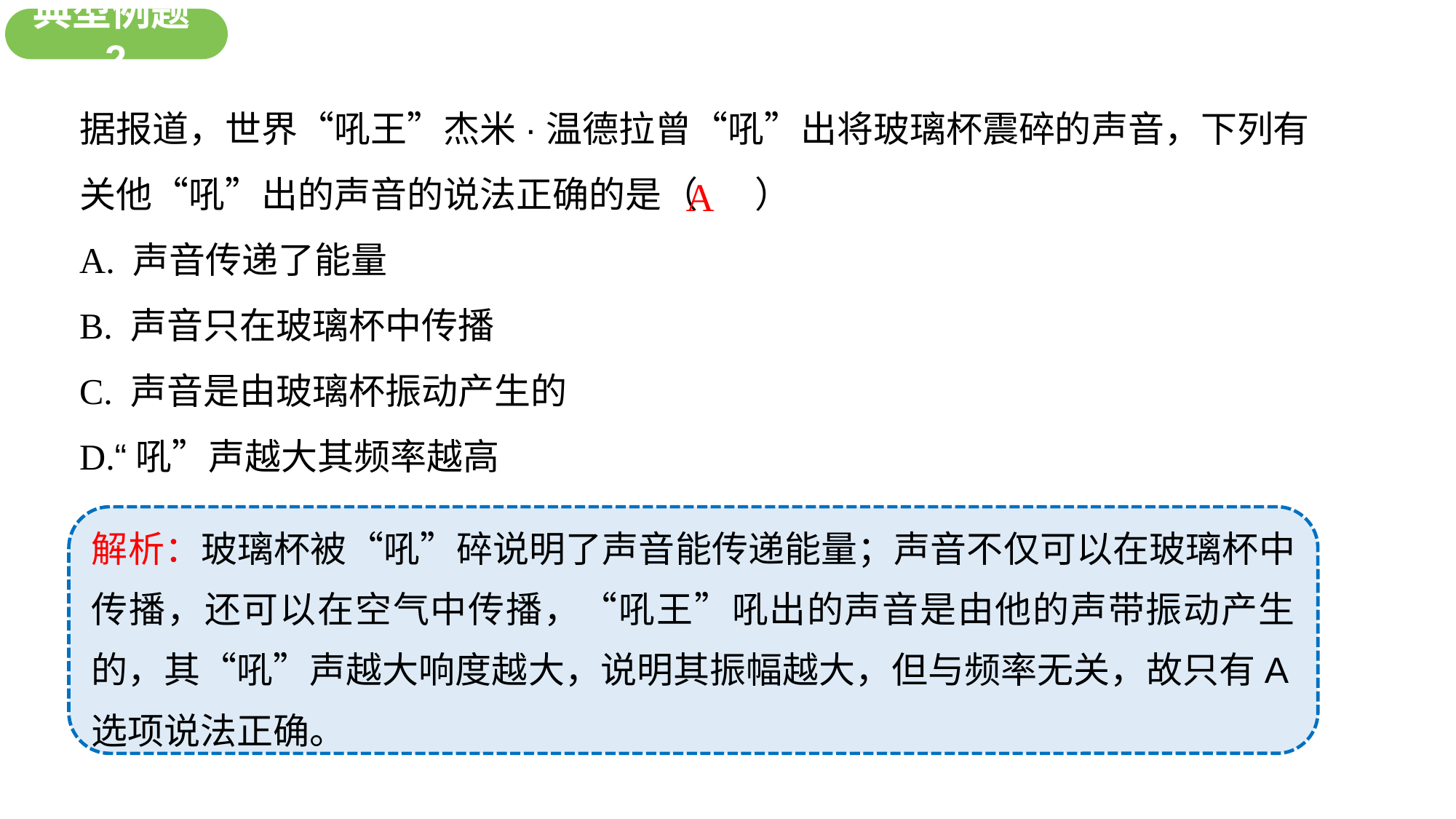

新知探究
典型例题2
据报道，世界“吼王”杰米·温德拉曾“吼”出将玻璃杯震碎的声音，下列有关他“吼”出的声音的说法正确的是（       ）
A. 声音传递了能量
B. 声音只在玻璃杯中传播
C. 声音是由玻璃杯振动产生的
D.“吼”声越大其频率越高
A
解析：玻璃杯被“吼”碎说明了声音能传递能量；声音不仅可以在玻璃杯中传播，还可以在空气中传播，“吼王”吼出的声音是由他的声带振动产生的，其“吼”声越大响度越大，说明其振幅越大，但与频率无关，故只有A选项说法正确。